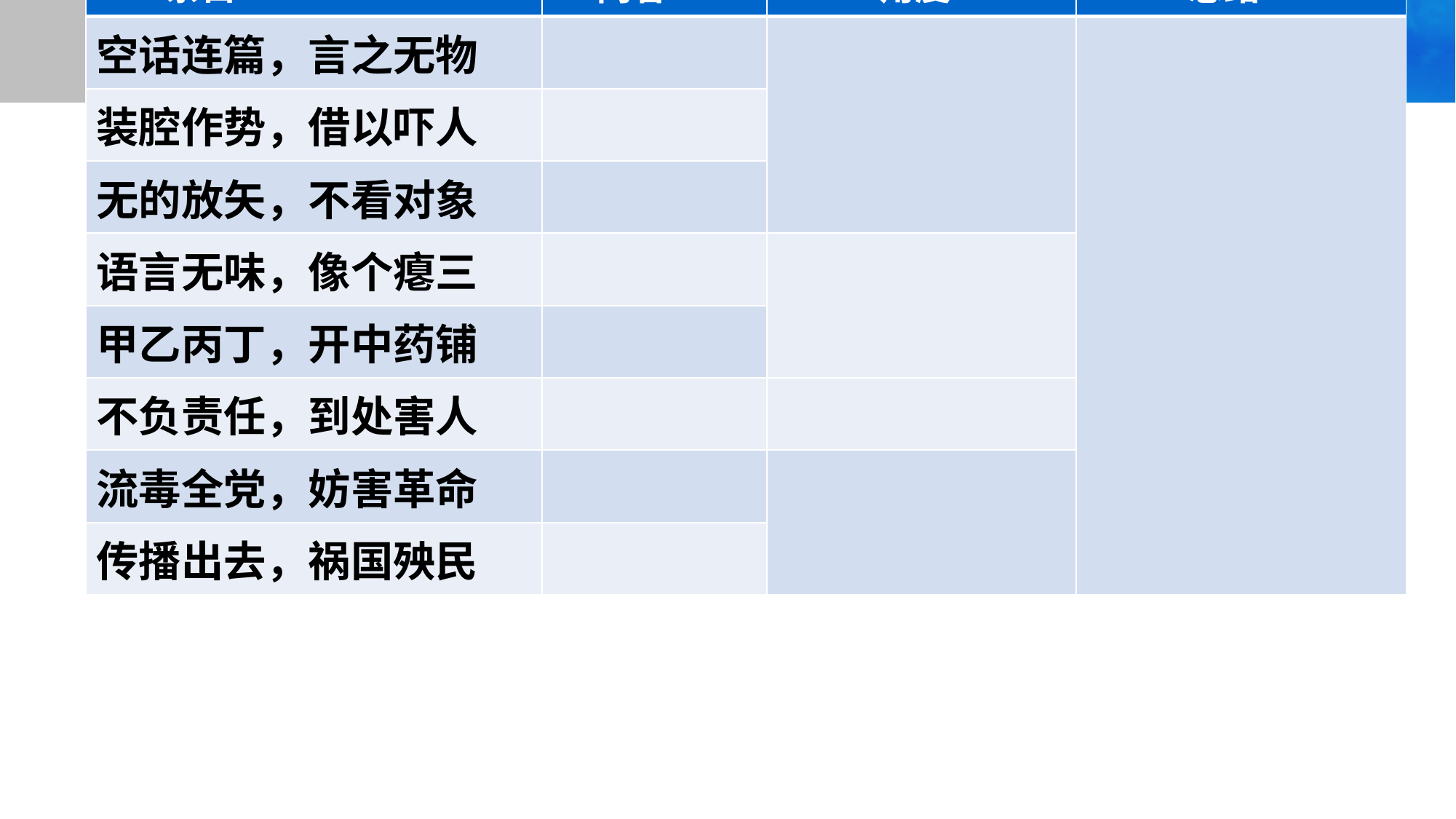

| 条目 | 内容 | 角度 | 总结 |
| --- | --- | --- | --- |
| 空话连篇，言之无物 |  |  |  |
| 装腔作势，借以吓人 |  |  |  |
| 无的放矢，不看对象 |  |  |  |
| 语言无味，像个瘪三 |  |  |  |
| 甲乙丙丁，开中药铺 |  |  |  |
| 不负责任，到处害人 |  |  |  |
| 流毒全党，妨害革命 |  |  |  |
| 传播出去，祸国殃民 |  |  |  |